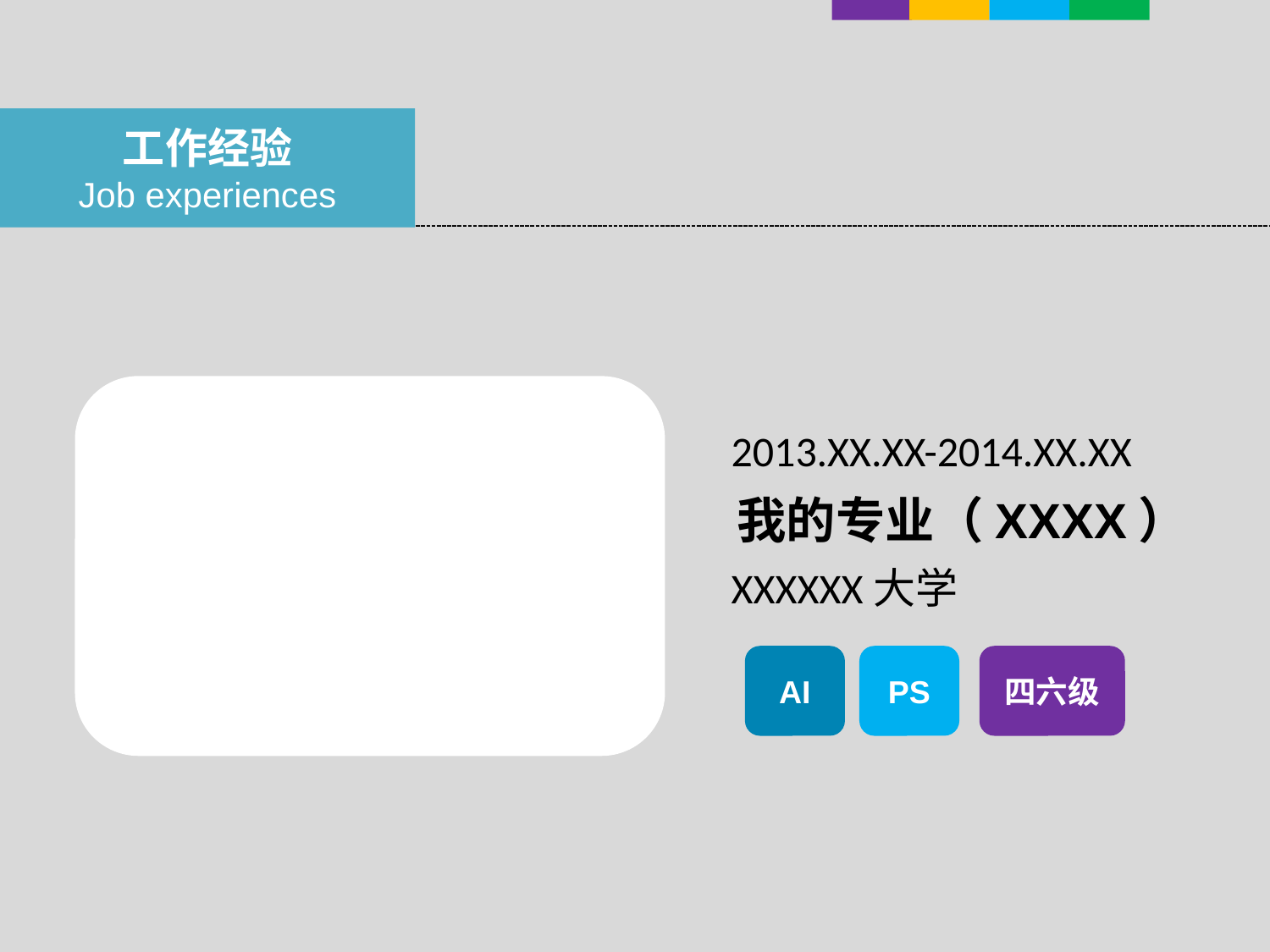

工作经验
Job experiences

2013.XX.XX-2014.XX.XX
我的专业（XXXX）
XXXXXX大学
AI
PS
四六级